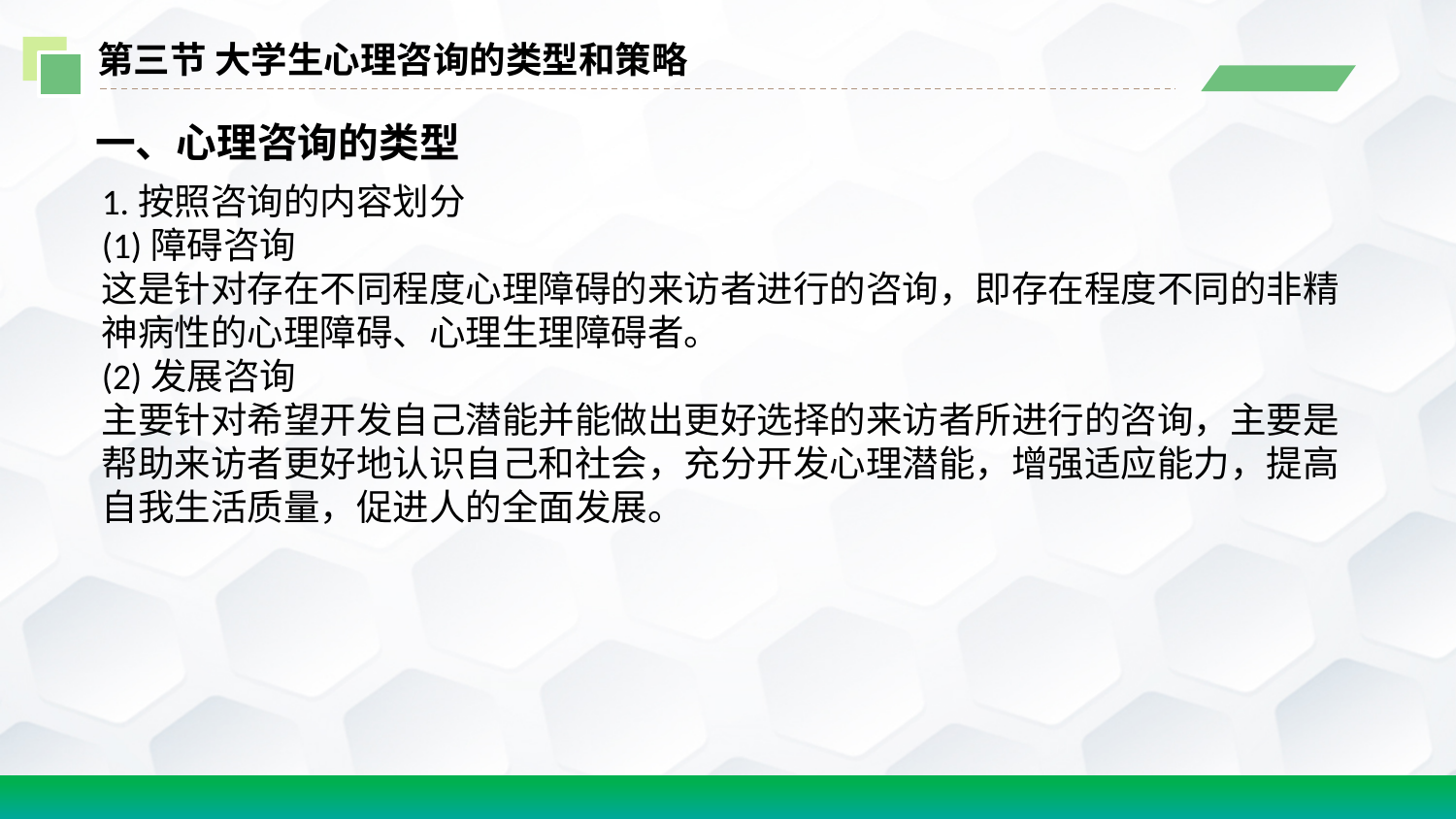

第三节 大学生心理咨询的类型和策略
一、心理咨询的类型
1.按照咨询的内容划分
(1)障碍咨询
这是针对存在不同程度心理障碍的来访者进行的咨询，即存在程度不同的非精神病性的心理障碍、心理生理障碍者。
(2)发展咨询
主要针对希望开发自己潜能并能做出更好选择的来访者所进行的咨询，主要是帮助来访者更好地认识自己和社会，充分开发心理潜能，增强适应能力，提高自我生活质量，促进人的全面发展。